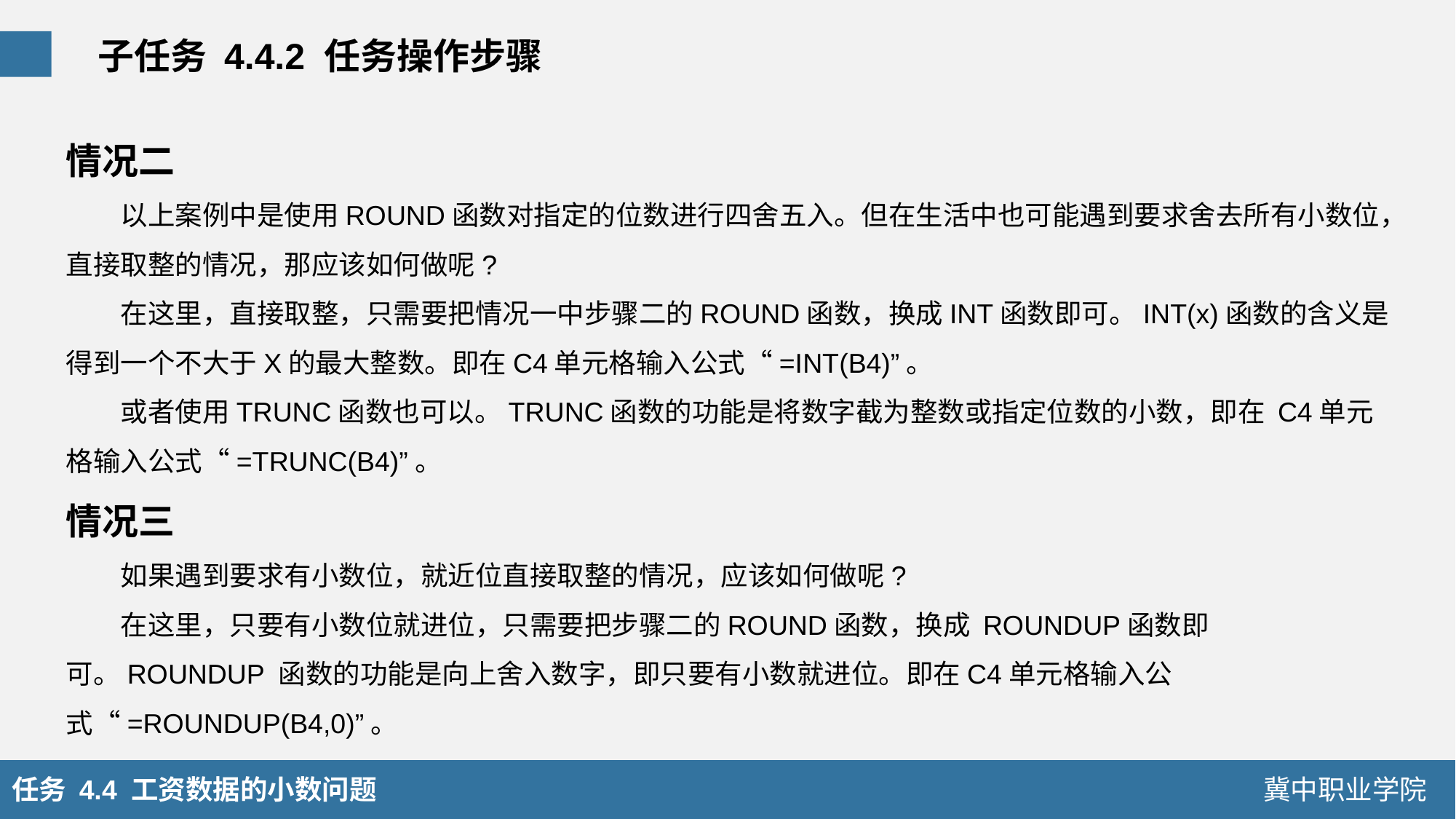

子任务 4.4.2 任务操作步骤
情况二
以上案例中是使用ROUND函数对指定的位数进行四舍五入。但在生活中也可能遇到要求舍去所有小数位，直接取整的情况，那应该如何做呢?
在这里，直接取整，只需要把情况一中步骤二的ROUND函数，换成INT函数即可。INT(x)函数的含义是得到一个不大于X的最大整数。即在C4单元格输入公式“=INT(B4)”。
或者使用TRUNC函数也可以。TRUNC函数的功能是将数字截为整数或指定位数的小数，即在 C4单元格输入公式“=TRUNC(B4)”。
情况三
如果遇到要求有小数位，就近位直接取整的情况，应该如何做呢?
在这里，只要有小数位就进位，只需要把步骤二的ROUND函数，换成 ROUNDUP函数即可。ROUNDUP 函数的功能是向上舍入数字，即只要有小数就进位。即在C4单元格输入公式“=ROUNDUP(B4,0)”。

任务 4.4 工资数据的小数问题
冀中职业学院